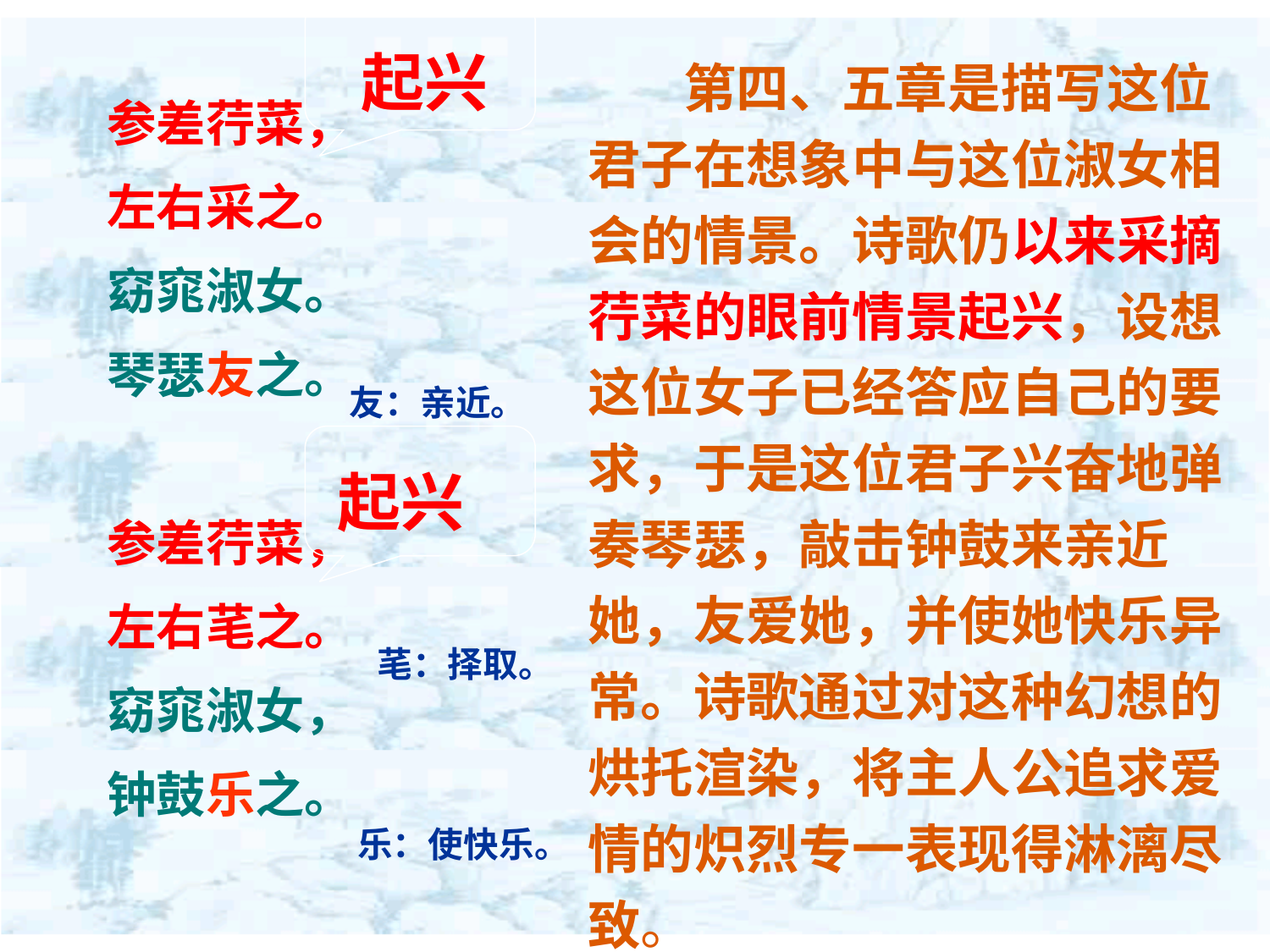

第四、五章是描写这位君子在想象中与这位淑女相会的情景。诗歌仍以来采摘荇菜的眼前情景起兴，设想这位女子已经答应自己的要求，于是这位君子兴奋地弹奏琴瑟，敲击钟鼓来亲近她，友爱她，并使她快乐异常。诗歌通过对这种幻想的烘托渲染，将主人公追求爱情的炽烈专一表现得淋漓尽致。
起兴
参差荇菜，
左右采之。
窈窕淑女。
琴瑟友之。

参差荇菜，
左右芼之。
窈窕淑女，
钟鼓乐之。
友：亲近。

起兴
芼：择取。
乐：使快乐。